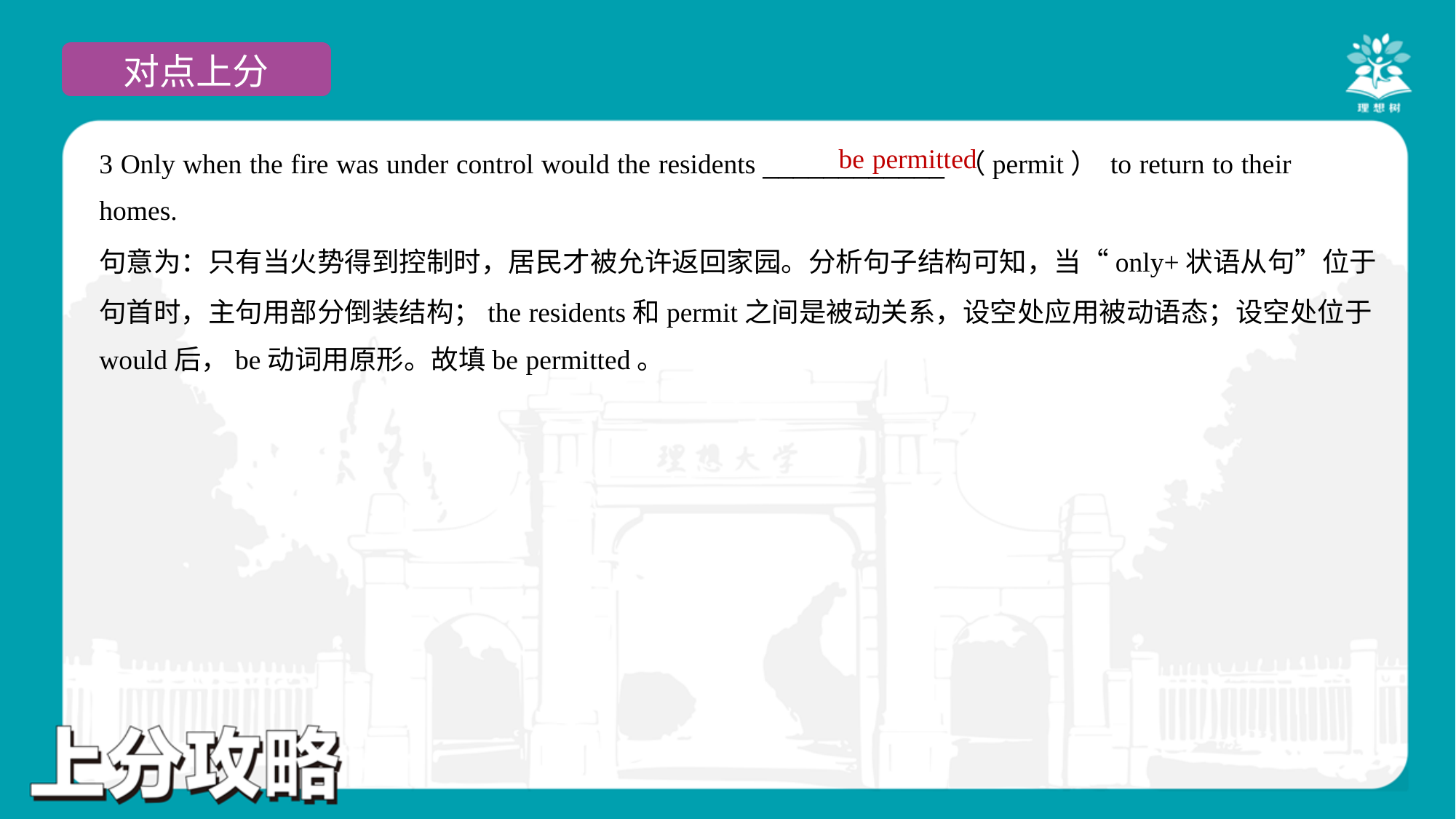

be permitted
3 Only when the fire was under control would the residents ____________ （permit） to return to their
homes.
句意为：只有当火势得到控制时，居民才被允许返回家园。分析句子结构可知，当“only+状语从句”位于
句首时，主句用部分倒装结构；the residents和permit之间是被动关系，设空处应用被动语态；设空处位于
would后，be动词用原形。故填be permitted。